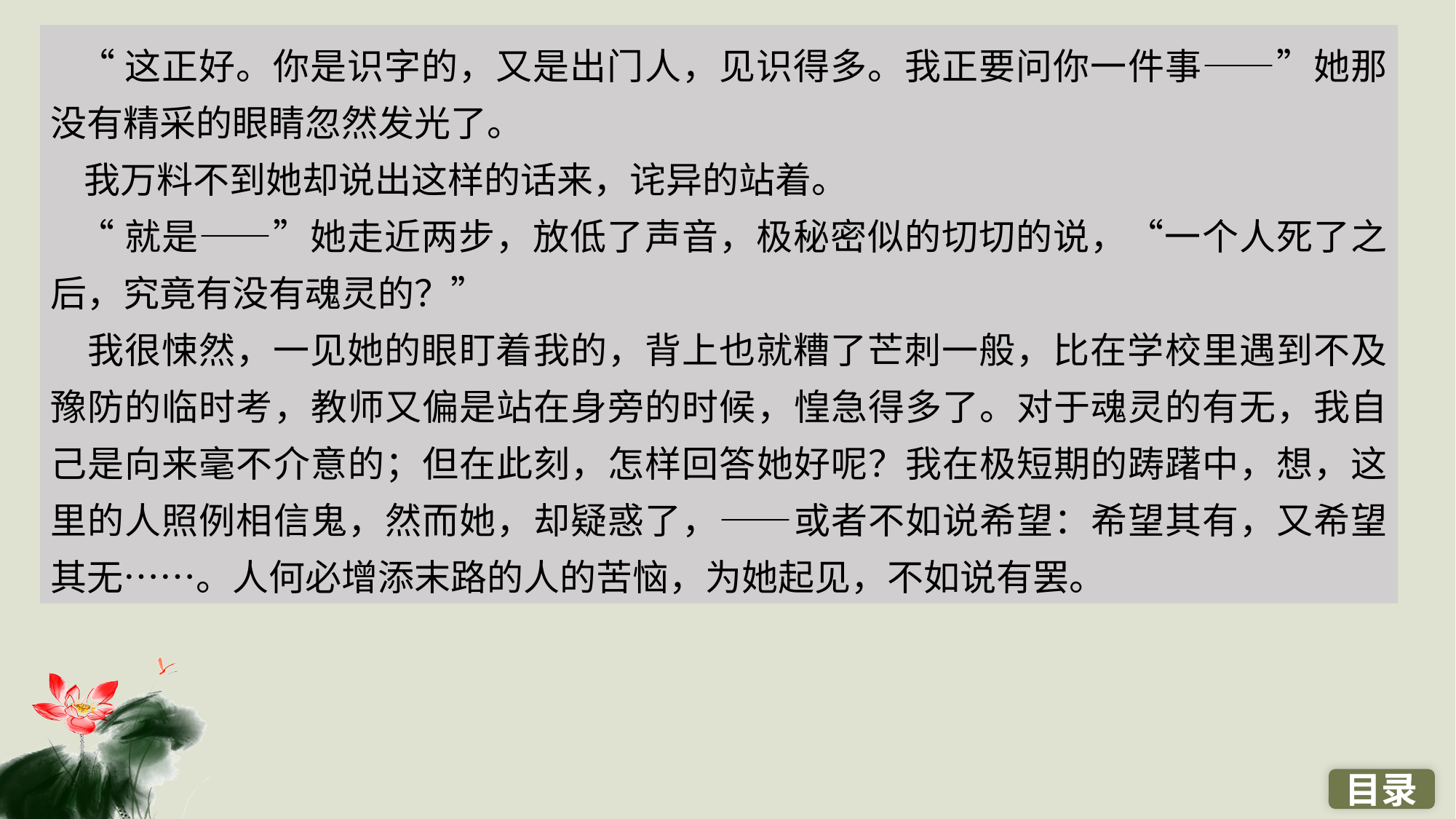

“这正好。你是识字的，又是出门人，见识得多。我正要问你一件事——”她那没有精采的眼睛忽然发光了。
   我万料不到她却说出这样的话来，诧异的站着。
   “就是——”她走近两步，放低了声音，极秘密似的切切的说，“一个人死了之后，究竟有没有魂灵的？”
   我很悚然，一见她的眼盯着我的，背上也就糟了芒刺一般，比在学校里遇到不及豫防的临时考，教师又偏是站在身旁的时候，惶急得多了。对于魂灵的有无，我自己是向来毫不介意的；但在此刻，怎样回答她好呢？我在极短期的踌躇中，想，这里的人照例相信鬼，然而她，却疑惑了，——或者不如说希望：希望其有，又希望其无……。人何必增添末路的人的苦恼，为她起见，不如说有罢。